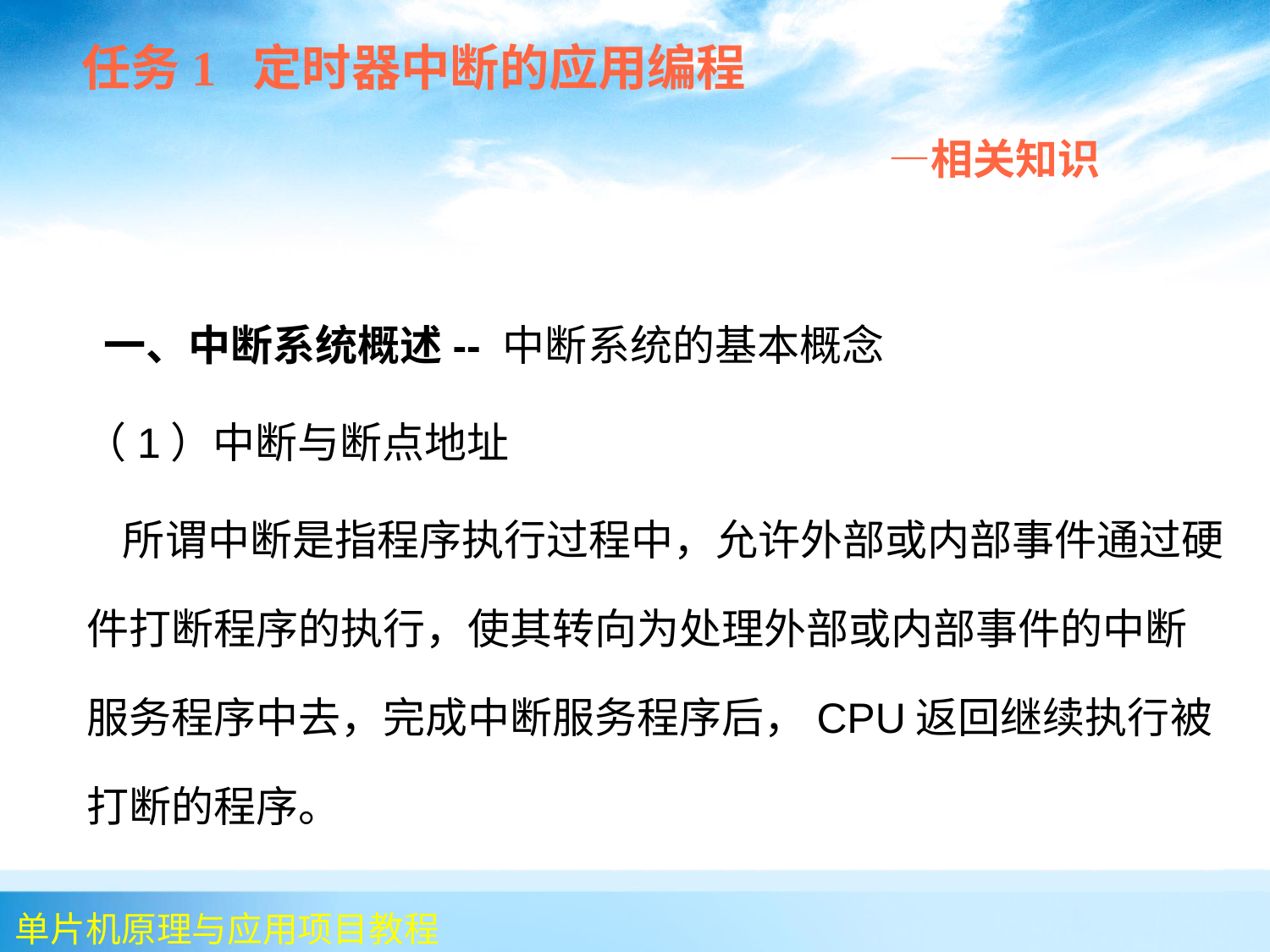

任务1  定时器中断的应用编程
                                                                            —相关知识
     一、中断系统概述-- 中断系统的基本概念
   （1）中断与断点地址
       所谓中断是指程序执行过程中，允许外部或内部事件通过硬件打断程序的执行，使其转向为处理外部或内部事件的中断服务程序中去，完成中断服务程序后，CPU返回继续执行被打断的程序。